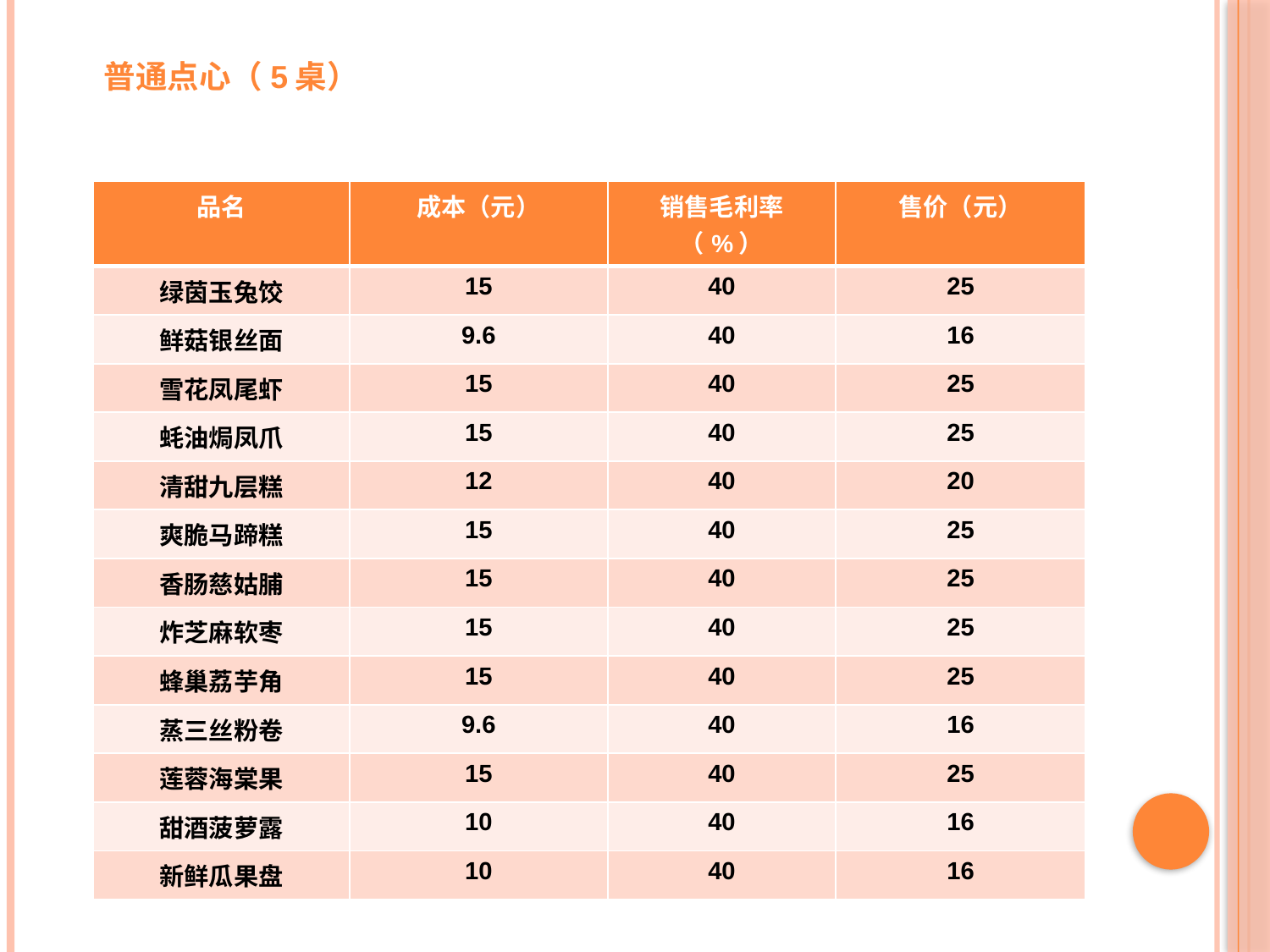

普通点心（5桌）
| 品名 | 成本（元） | 销售毛利率（%） | 售价（元） |
| --- | --- | --- | --- |
| 绿茵玉兔饺 | 15 | 40 | 25 |
| 鲜菇银丝面 | 9.6 | 40 | 16 |
| 雪花凤尾虾 | 15 | 40 | 25 |
| 蚝油焗凤爪 | 15 | 40 | 25 |
| 清甜九层糕 | 12 | 40 | 20 |
| 爽脆马蹄糕 | 15 | 40 | 25 |
| 香肠慈姑脯 | 15 | 40 | 25 |
| 炸芝麻软枣 | 15 | 40 | 25 |
| 蜂巢荔芋角 | 15 | 40 | 25 |
| 蒸三丝粉卷 | 9.6 | 40 | 16 |
| 莲蓉海棠果 | 15 | 40 | 25 |
| 甜酒菠萝露 | 10 | 40 | 16 |
| 新鲜瓜果盘 | 10 | 40 | 16 |